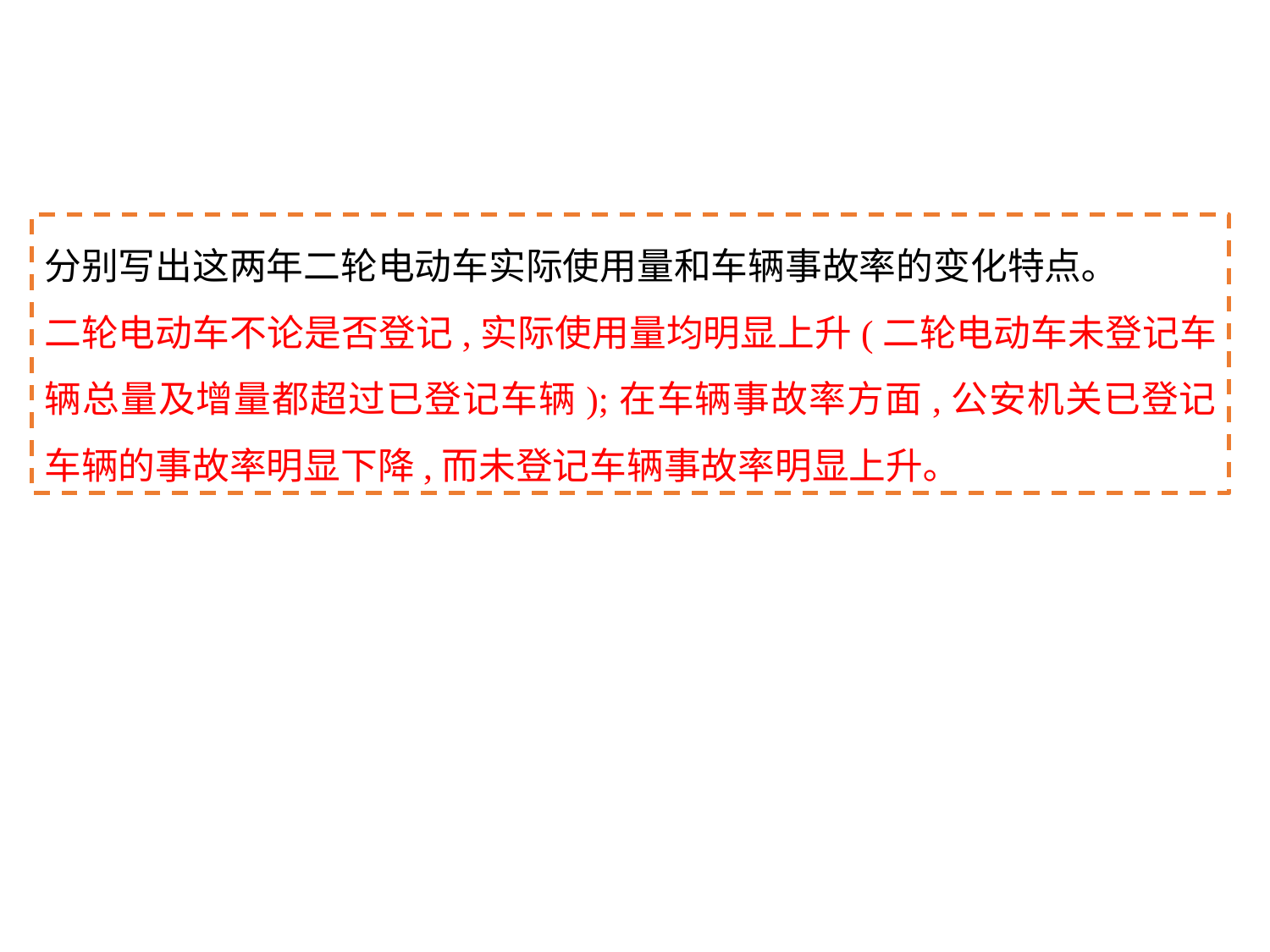

分别写出这两年二轮电动车实际使用量和车辆事故率的变化特点｡
二轮电动车不论是否登记,实际使用量均明显上升(二轮电动车未登记车辆总量及增量都超过已登记车辆);在车辆事故率方面,公安机关已登记车辆的事故率明显下降,而未登记车辆事故率明显上升｡